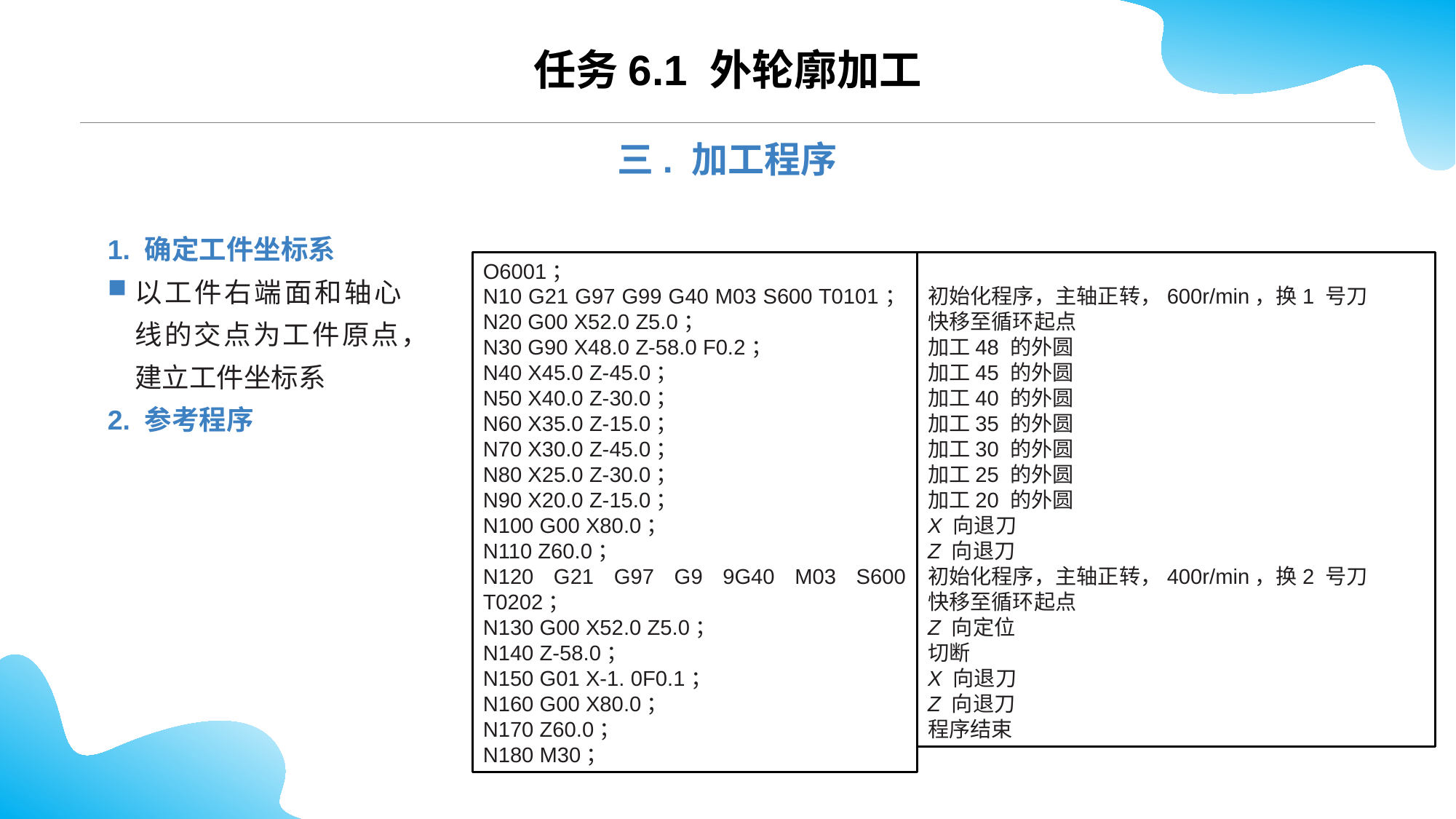

CONTENTS
任务6.1 外轮廓加工
三. 加工程序
1. 确定工件坐标系
以工件右端面和轴心线的交点为工件原点，建立工件坐标系
2. 参考程序
O6001；
N10 G21 G97 G99 G40 M03 S600 T0101；
N20 G00 X52.0 Z5.0；
N30 G90 X48.0 Z-58.0 F0.2；
N40 X45.0 Z-45.0；
N50 X40.0 Z-30.0；
N60 X35.0 Z-15.0；
N70 X30.0 Z-45.0；
N80 X25.0 Z-30.0；
N90 X20.0 Z-15.0；
N100 G00 X80.0；
N110 Z60.0；
N120 G21 G97 G9 9G40 M03 S600 T0202；
N130 G00 X52.0 Z5.0；
N140 Z-58.0；
N150 G01 X-1. 0F0.1；
N160 G00 X80.0；
N170 Z60.0；
N180 M30；

初始化程序，主轴正转，600r/min，换1 号刀
快移至循环起点
加工48 的外圆
加工45 的外圆
加工40 的外圆
加工35 的外圆
加工30 的外圆
加工25 的外圆
加工20 的外圆
X 向退刀
Z 向退刀
初始化程序，主轴正转，400r/min，换2 号刀
快移至循环起点
Z 向定位
切断
X 向退刀
Z 向退刀
程序结束